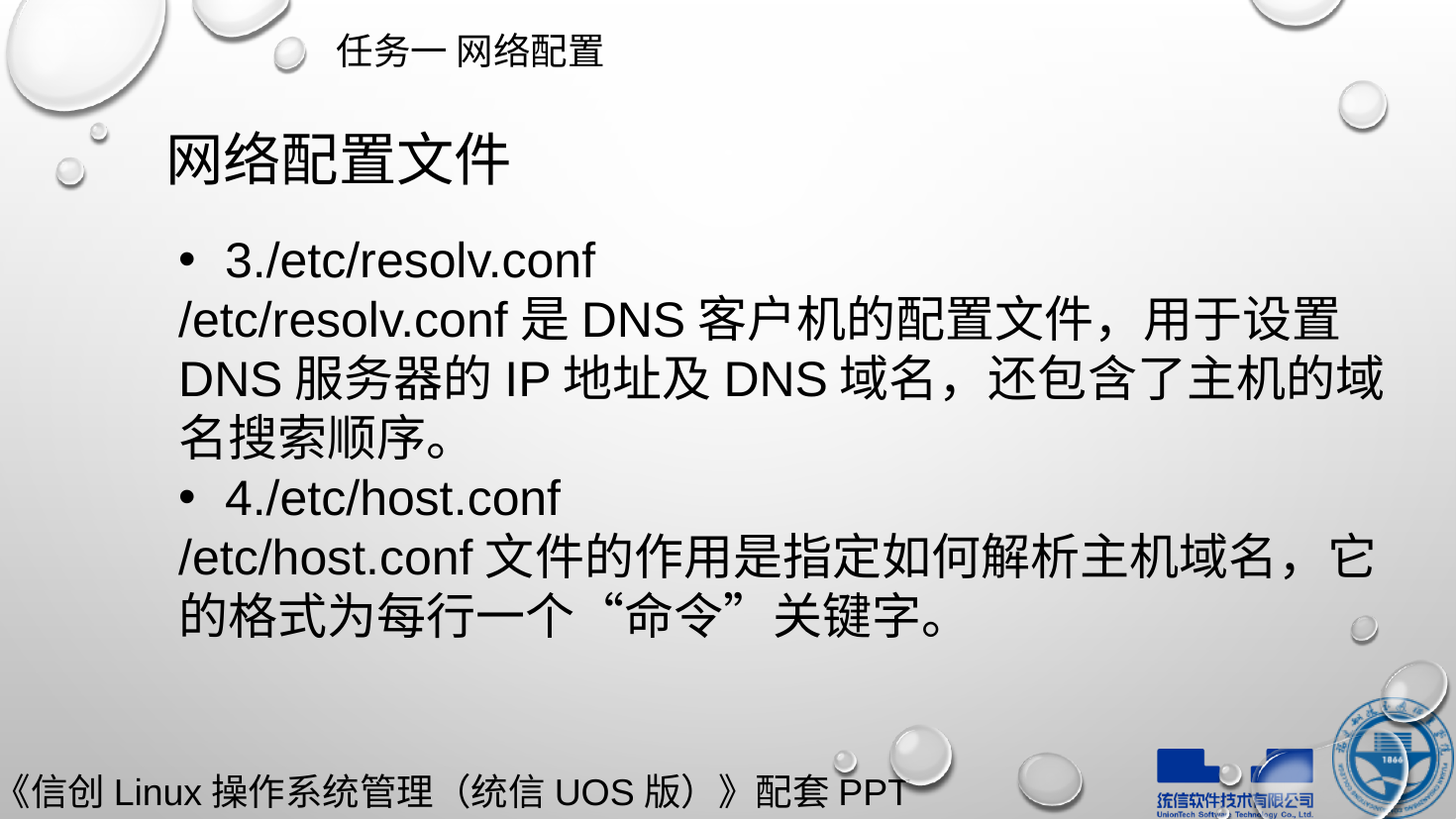

任务一 网络配置
网络配置文件
3./etc/resolv.conf
/etc/resolv.conf是DNS客户机的配置文件，用于设置DNS服务器的IP地址及DNS域名，还包含了主机的域名搜索顺序。
4./etc/host.conf
/etc/host.conf文件的作用是指定如何解析主机域名，它的格式为每行一个“命令”关键字。